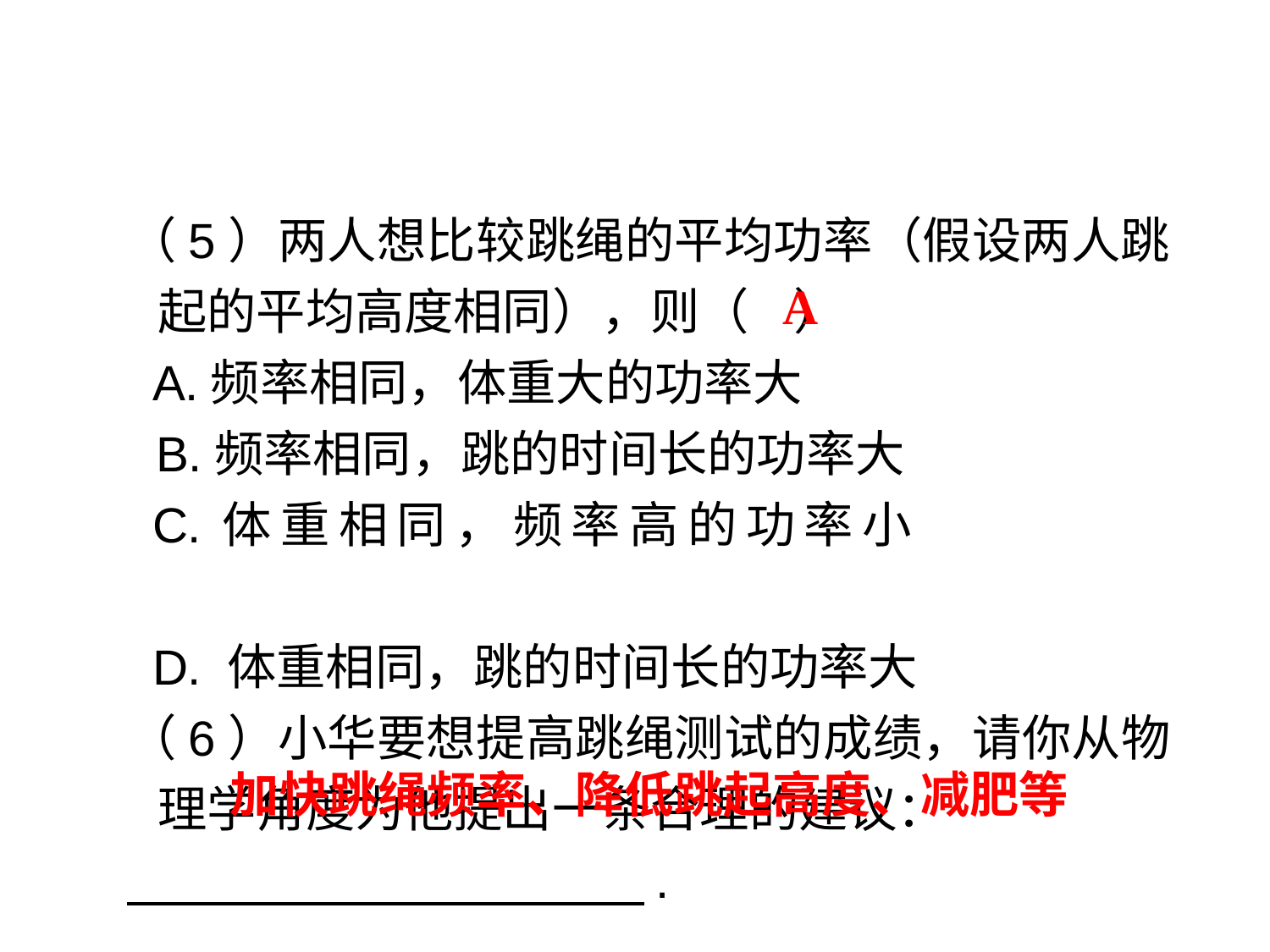

（5）两人想比较跳绳的平均功率（假设两人跳起的平均高度相同），则（    ）
A.频率相同，体重大的功率大
B.频率相同，跳的时间长的功率大
C.体重相同，频率高的功率小
D. 体重相同，跳的时间长的功率大
（6）小华要想提高跳绳测试的成绩，请你从物理学角度为他提出一条合理的建议：
　         　                             .
A
加快跳绳频率、降低跳起高度、减肥等